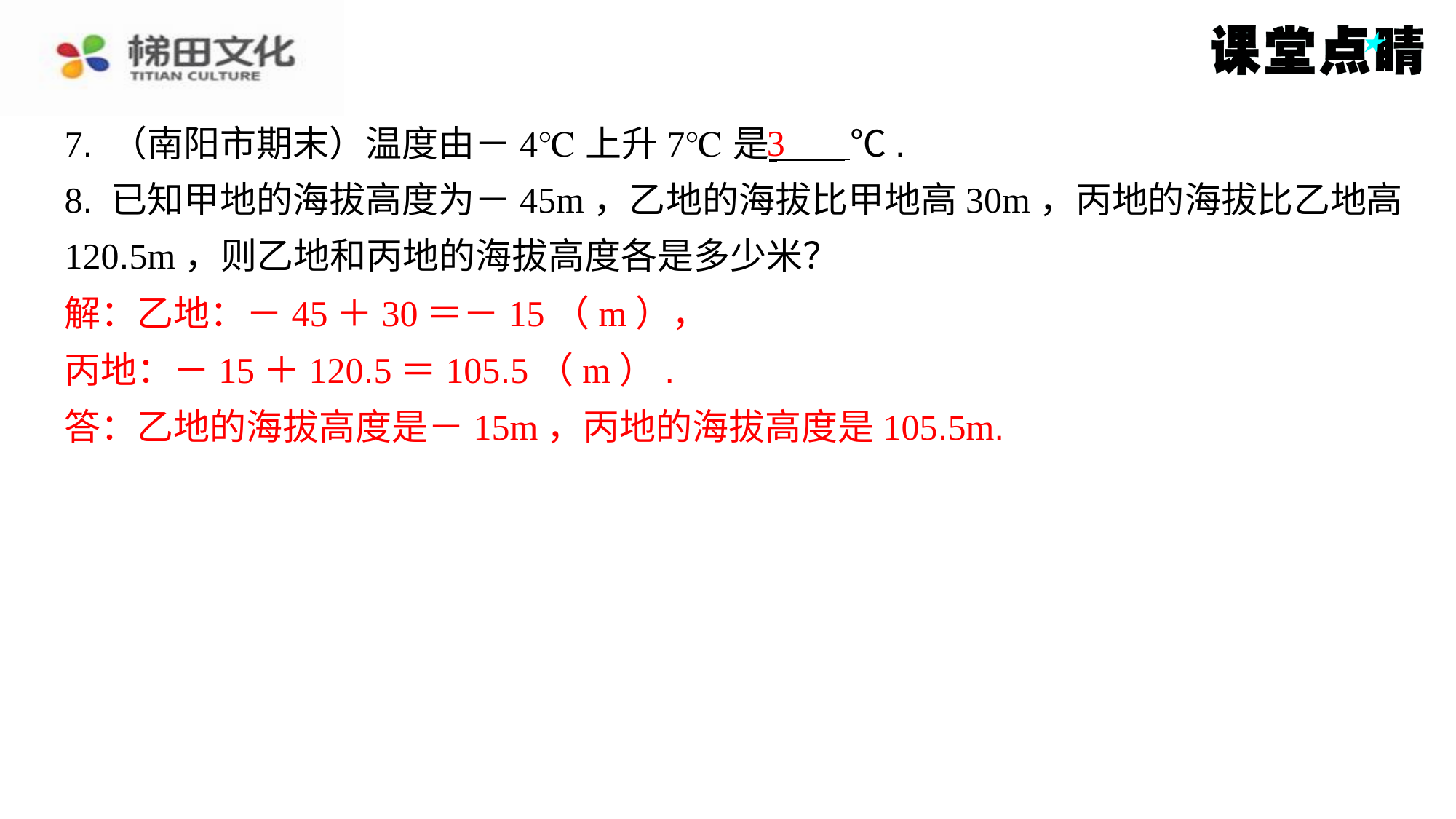

3
7. （南阳市期末）温度由－4℃上升7℃是            ℃.
8. 已知甲地的海拔高度为－45m，乙地的海拔比甲地高30m，丙地的海拔比乙地高
120.5m，则乙地和丙地的海拔高度各是多少米？
解：乙地：－45＋30＝－15（m），
丙地：－15＋120.5＝105.5（m）.
答：乙地的海拔高度是－15m，丙地的海拔高度是105.5m.
解：乙地：－45＋30＝－15（m），
丙地：－15＋120.5＝105.5（m）.
答：乙地的海拔高度是－15m，丙地的海拔高度是105.5m.